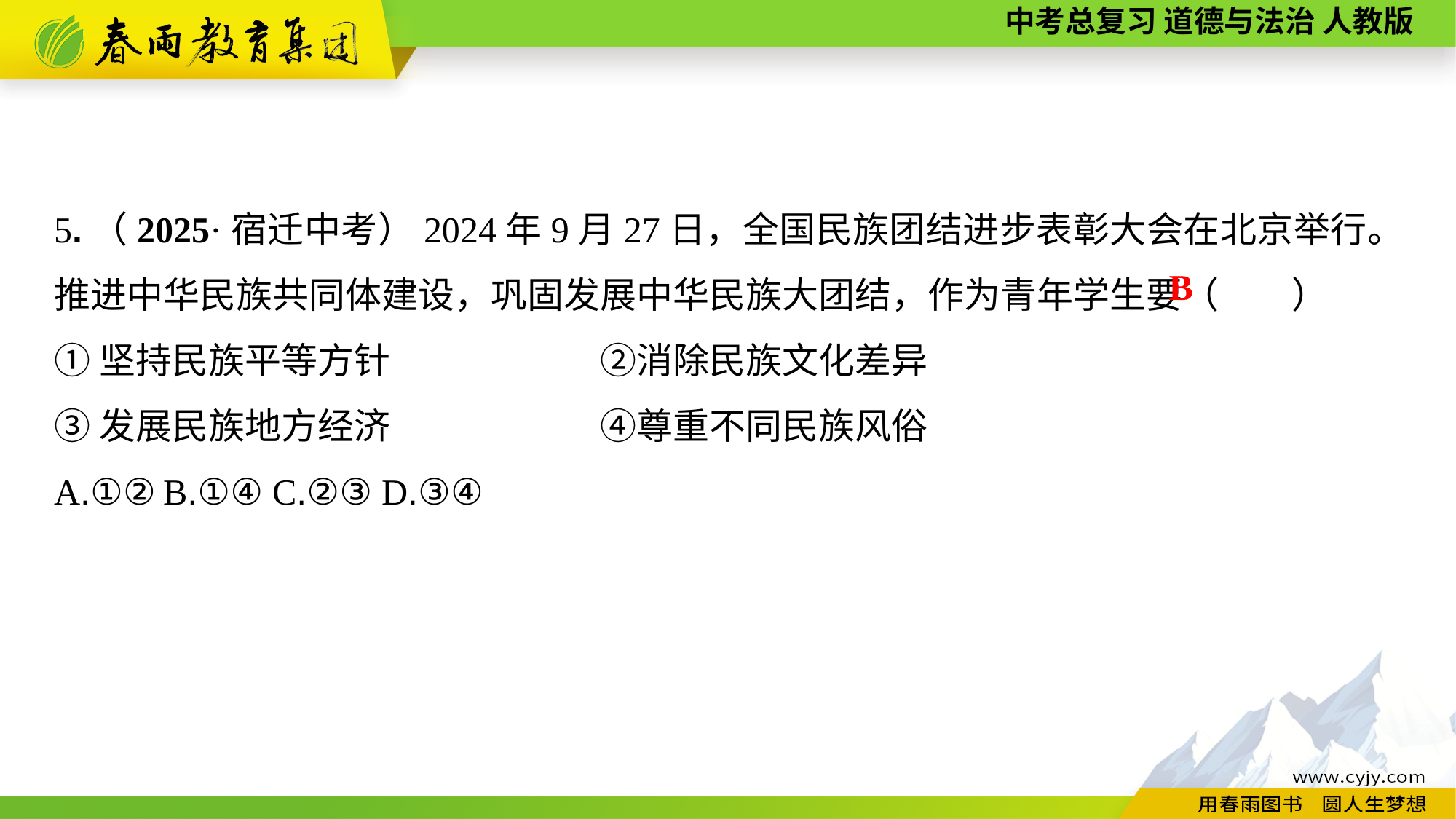

5.（2025·宿迁中考）2024年9月27日，全国民族团结进步表彰大会在北京举行。推进中华民族共同体建设，巩固发展中华民族大团结，作为青年学生要（　　）
①坚持民族平等方针　　　　	②消除民族文化差异
③发展民族地方经济　　　　	④尊重不同民族风俗
A.①②	B.①④	C.②③	D.③④
B